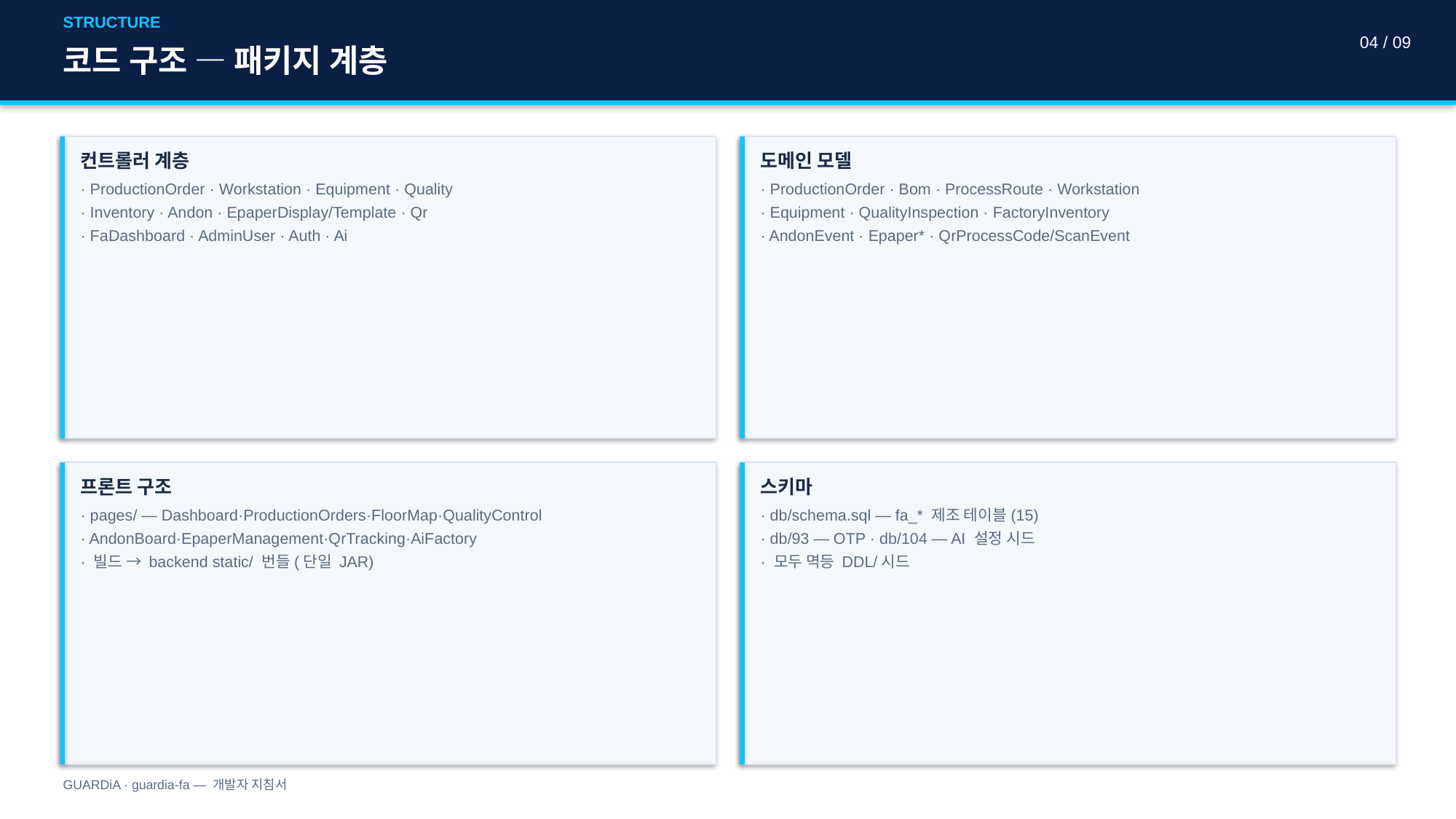

STRUCTURE
04 / 09
코드 구조 — 패키지 계층

컨트롤러 계층
· ProductionOrder · Workstation · Equipment · Quality
· Inventory · Andon · EpaperDisplay/Template · Qr
· FaDashboard · AdminUser · Auth · Ai
도메인 모델
· ProductionOrder · Bom · ProcessRoute · Workstation
· Equipment · QualityInspection · FactoryInventory
· AndonEvent · Epaper* · QrProcessCode/ScanEvent

프론트 구조
· pages/ — Dashboard·ProductionOrders·FloorMap·QualityControl
· AndonBoard·EpaperManagement·QrTracking·AiFactory
· 빌드 → backend static/ 번들(단일 JAR)
스키마
· db/schema.sql — fa_* 제조 테이블(15)
· db/93 — OTP · db/104 — AI 설정 시드
· 모두 멱등 DDL/시드
GUARDiA · guardia-fa — 개발자 지침서